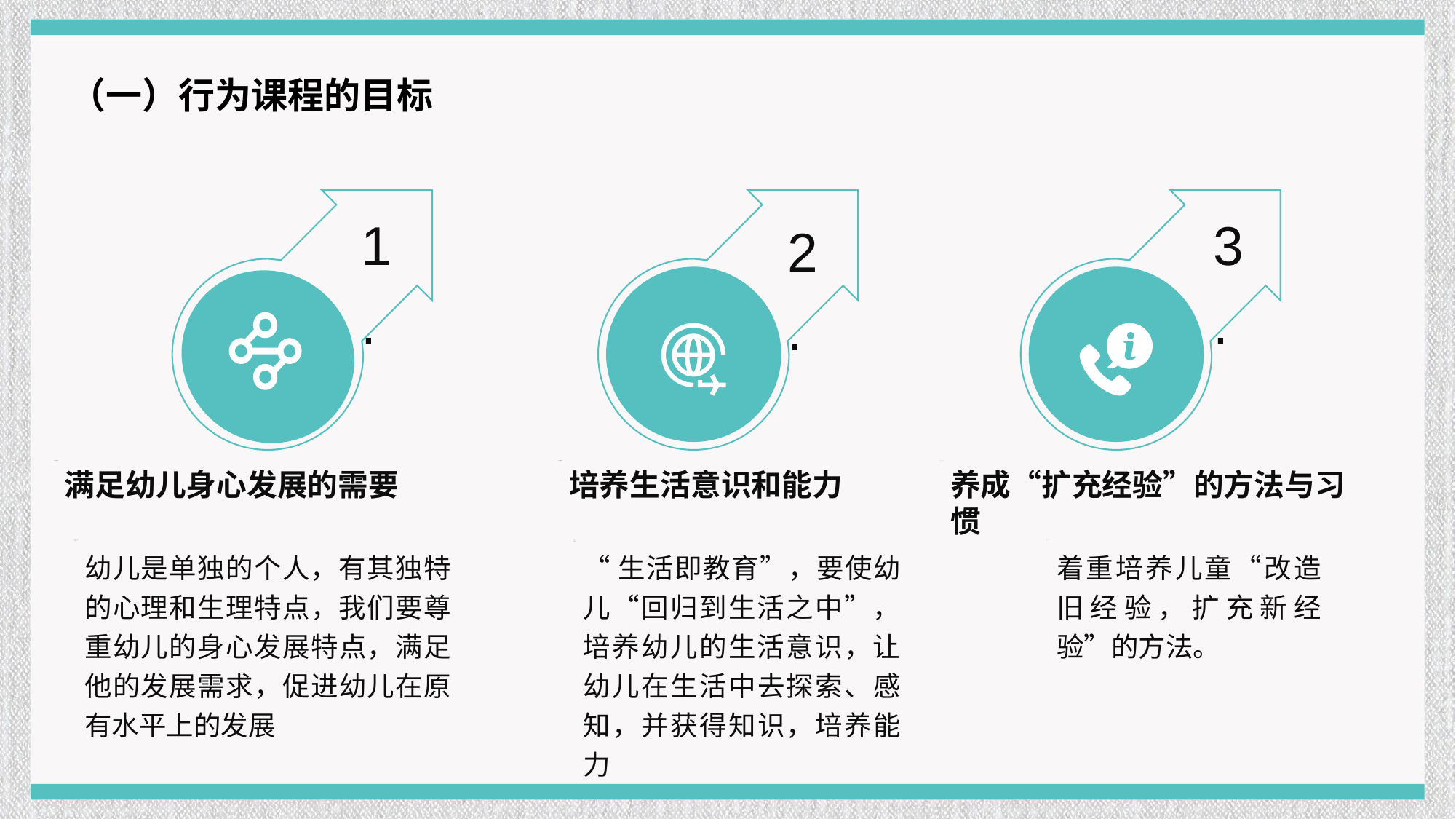

（一）行为课程的目标
1.
3.
2.

满足幼儿身心发展的需要
培养生活意识和能力
养成“扩充经验”的方法与习惯
幼儿是单独的个人，有其独特的心理和生理特点，我们要尊重幼儿的身心发展特点，满足他的发展需求，促进幼儿在原有水平上的发展
“生活即教育”，要使幼儿“回归到生活之中”，培养幼儿的生活意识，让幼儿在生活中去探索、感知，并获得知识，培养能力
着重培养儿童“改造旧经验，扩充新经验”的方法。